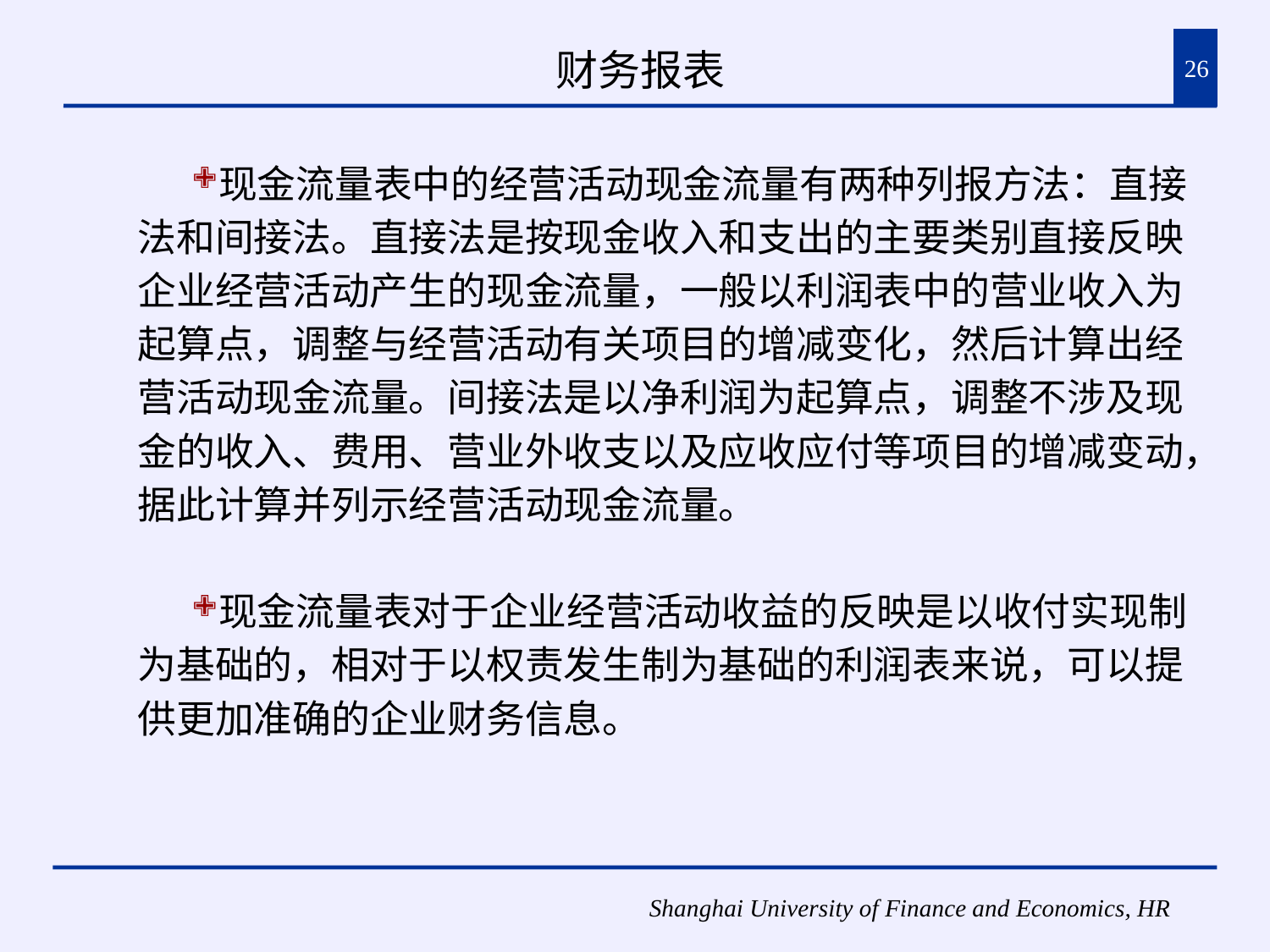

# 财务报表
26
现金流量表中的经营活动现金流量有两种列报方法：直接法和间接法。直接法是按现金收入和支出的主要类别直接反映企业经营活动产生的现金流量，一般以利润表中的营业收入为起算点，调整与经营活动有关项目的增减变化，然后计算出经营活动现金流量。间接法是以净利润为起算点，调整不涉及现金的收入、费用、营业外收支以及应收应付等项目的增减变动，据此计算并列示经营活动现金流量。

现金流量表对于企业经营活动收益的反映是以收付实现制为基础的，相对于以权责发生制为基础的利润表来说，可以提供更加准确的企业财务信息。